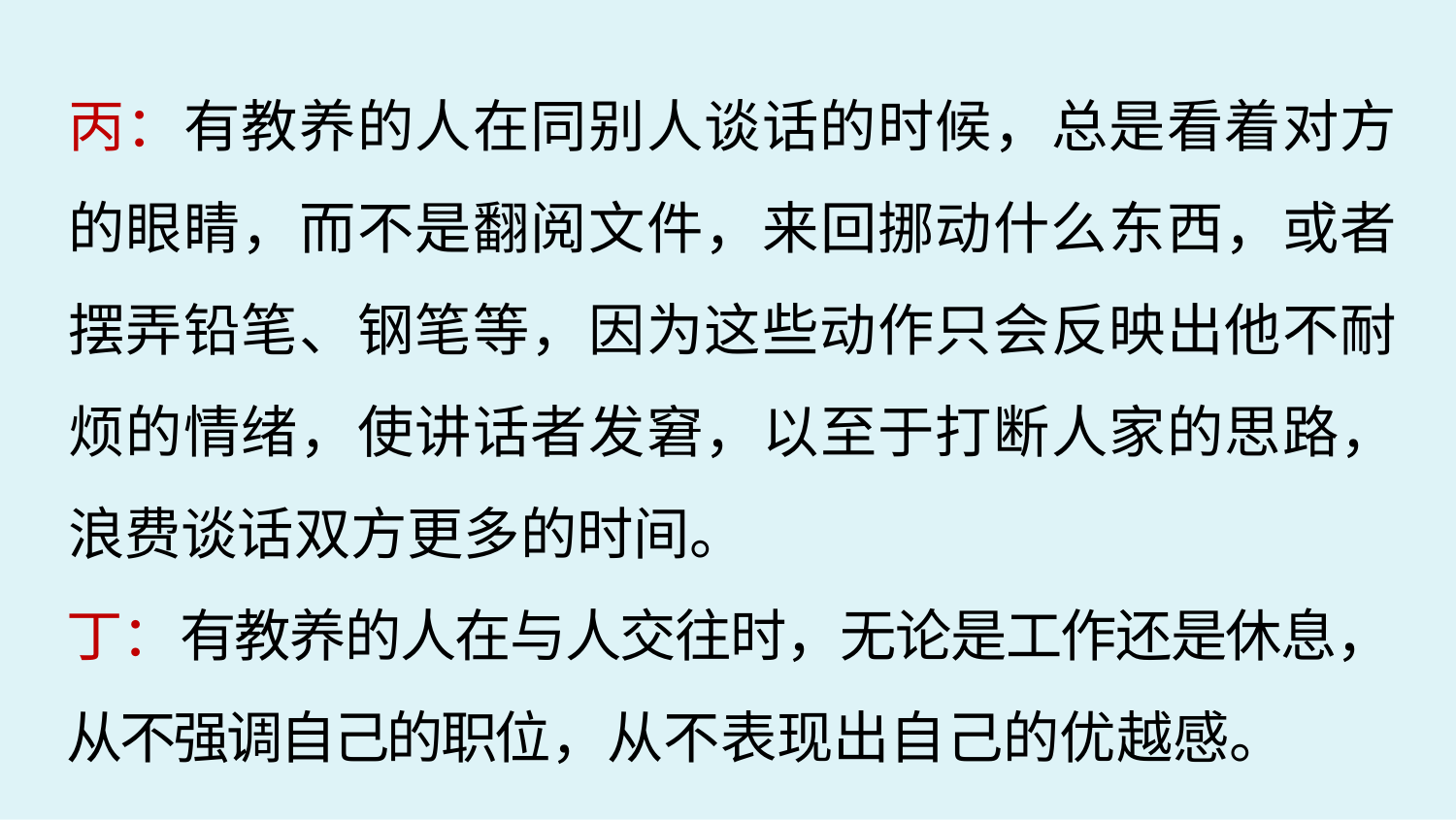

丙：有教养的人在同别人谈话的时候，总是看着对方的眼睛，而不是翻阅文件，来回挪动什么东西，或者摆弄铅笔、钢笔等，因为这些动作只会反映出他不耐烦的情绪，使讲话者发窘，以至于打断人家的思路，浪费谈话双方更多的时间。
丁：有教养的人在与人交往时，无论是工作还是休息，从不强调自己的职位，从不表现出自己的优越感。